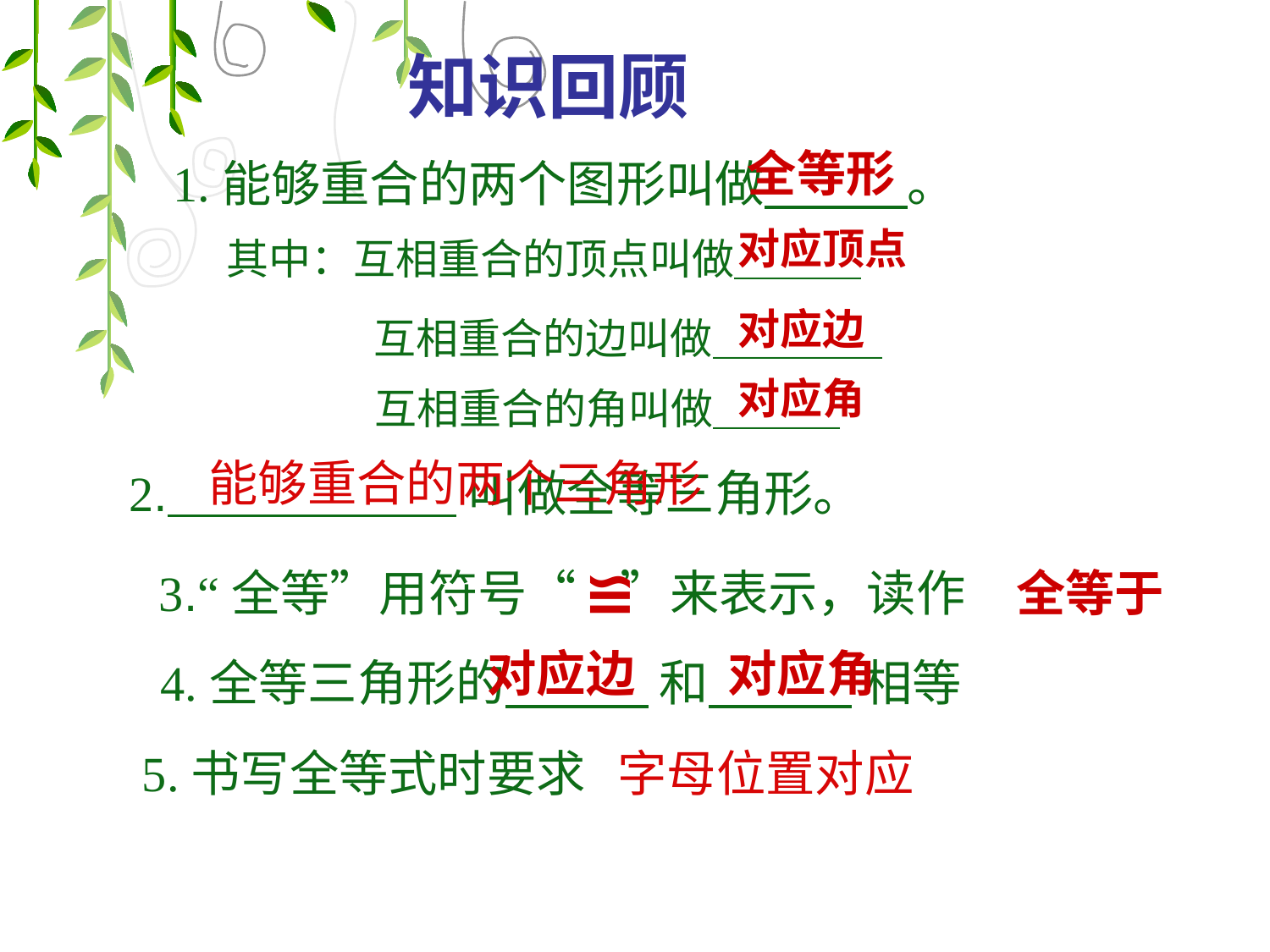

知识回顾
全等形
 1.能够重合的两个图形叫做             。
对应顶点
  其中：互相重合的顶点叫做＿＿＿
对应边
互相重合的边叫做＿＿＿＿

对应角
互相重合的角叫做＿＿＿
   能够重合的两个三角形
2.                     叫做全等三角形。
≌
3.“全等”用符号“    ”来表示，读作
全等于
对应边
对应角
4.全等三角形的              和              相等
5.书写全等式时要求
字母位置对应